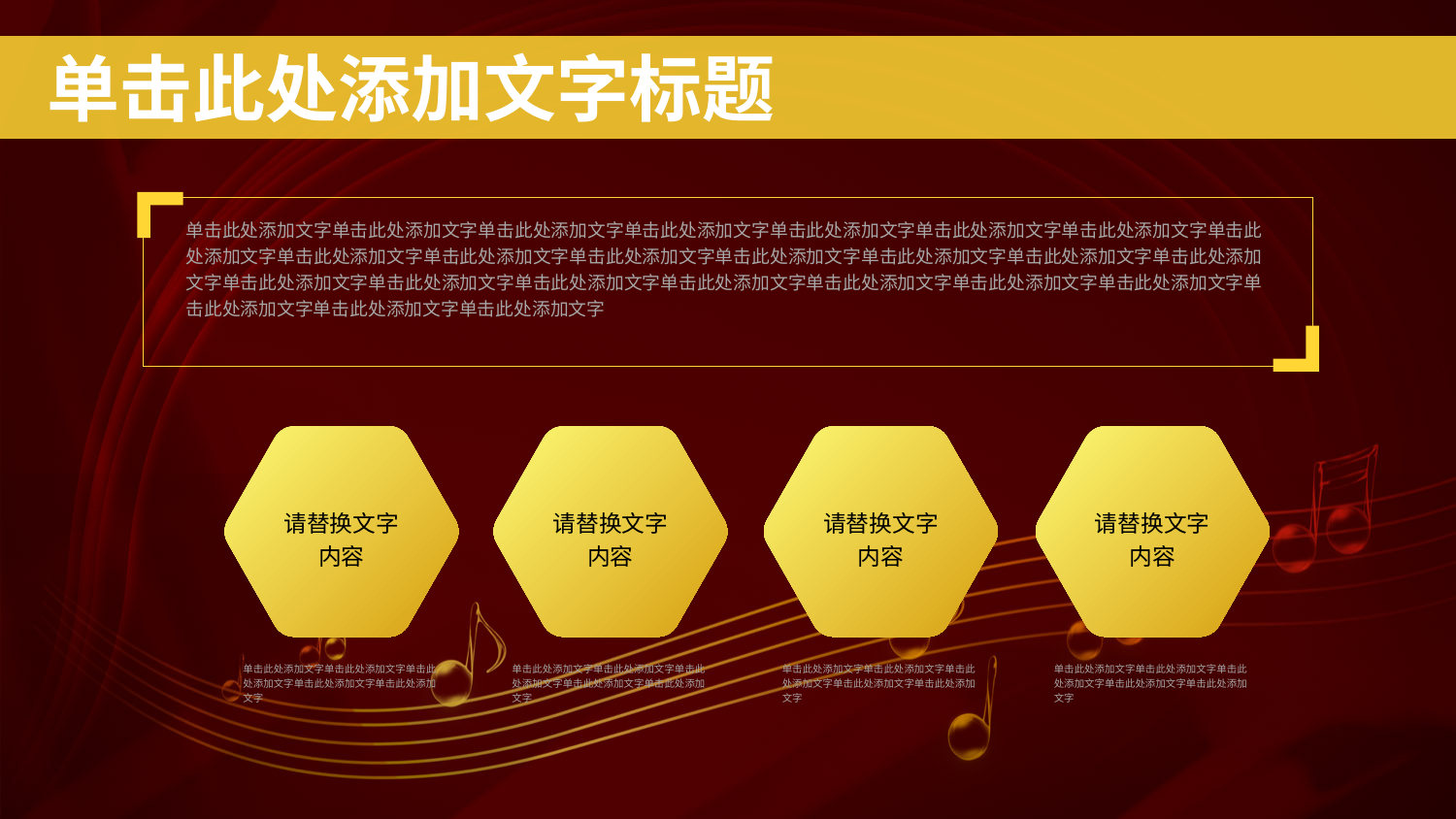

单击此处添加文字单击此处添加文字单击此处添加文字单击此处添加文字单击此处添加文字单击此处添加文字单击此处添加文字单击此处添加文字单击此处添加文字单击此处添加文字单击此处添加文字单击此处添加文字单击此处添加文字单击此处添加文字单击此处添加文字单击此处添加文字单击此处添加文字单击此处添加文字单击此处添加文字单击此处添加文字单击此处添加文字单击此处添加文字单击此处添加文字单击此处添加文字单击此处添加文字

请替换文字内容
请替换文字内容
请替换文字内容
请替换文字内容
单击此处添加文字单击此处添加文字单击此处添加文字单击此处添加文字单击此处添加文字
单击此处添加文字单击此处添加文字单击此处添加文字单击此处添加文字单击此处添加文字
单击此处添加文字单击此处添加文字单击此处添加文字单击此处添加文字单击此处添加文字
单击此处添加文字单击此处添加文字单击此处添加文字单击此处添加文字单击此处添加文字